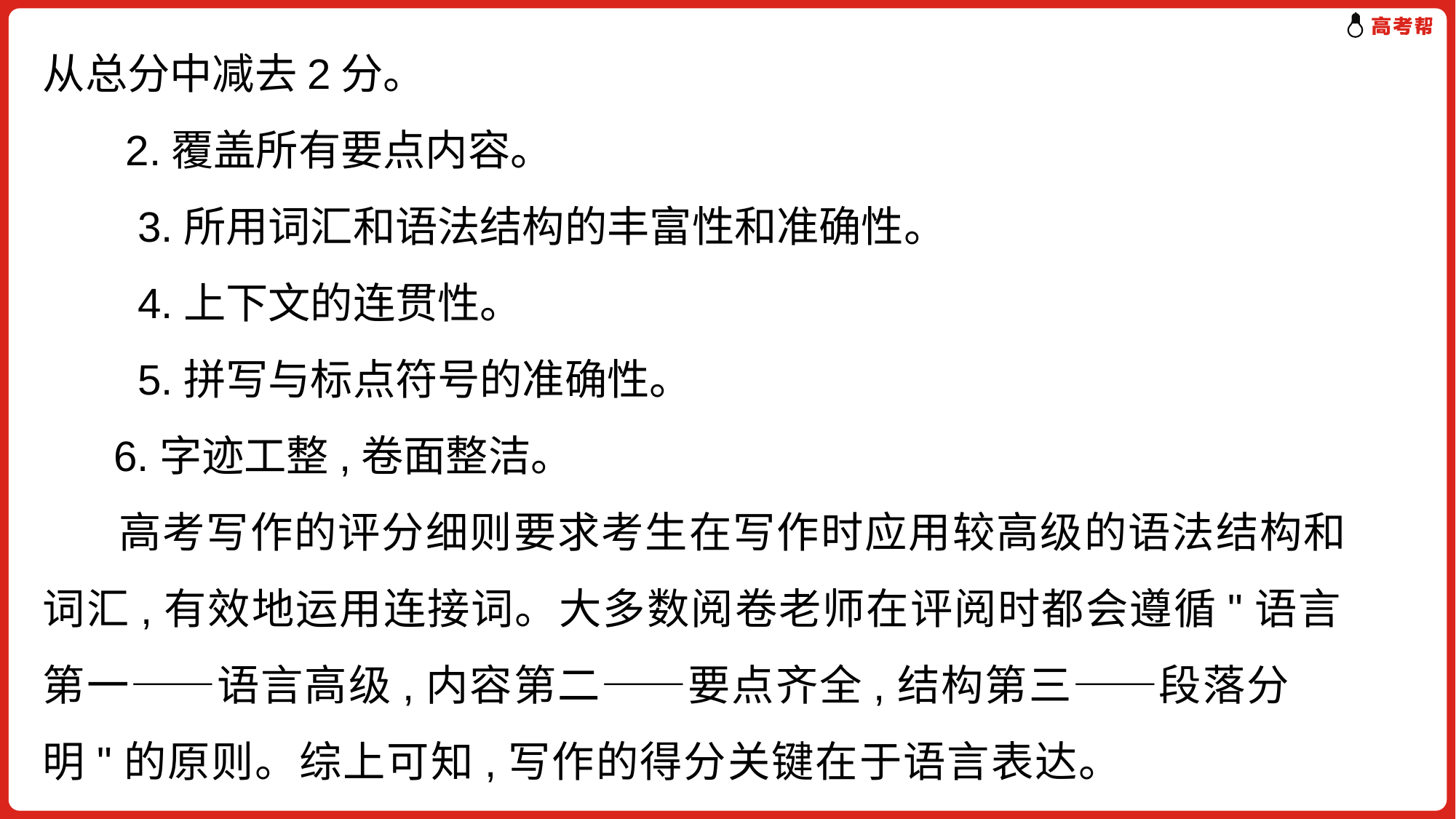

从总分中减去2分。
       2.覆盖所有要点内容。
　　3.所用词汇和语法结构的丰富性和准确性。
　　4.上下文的连贯性。
　　5.拼写与标点符号的准确性。
      6.字迹工整,卷面整洁。
      高考写作的评分细则要求考生在写作时应用较高级的语法结构和词汇,有效地运用连接词。大多数阅卷老师在评阅时都会遵循"语言第一——语言高级,内容第二——要点齐全,结构第三——段落分明"的原则。综上可知,写作的得分关键在于语言表达。